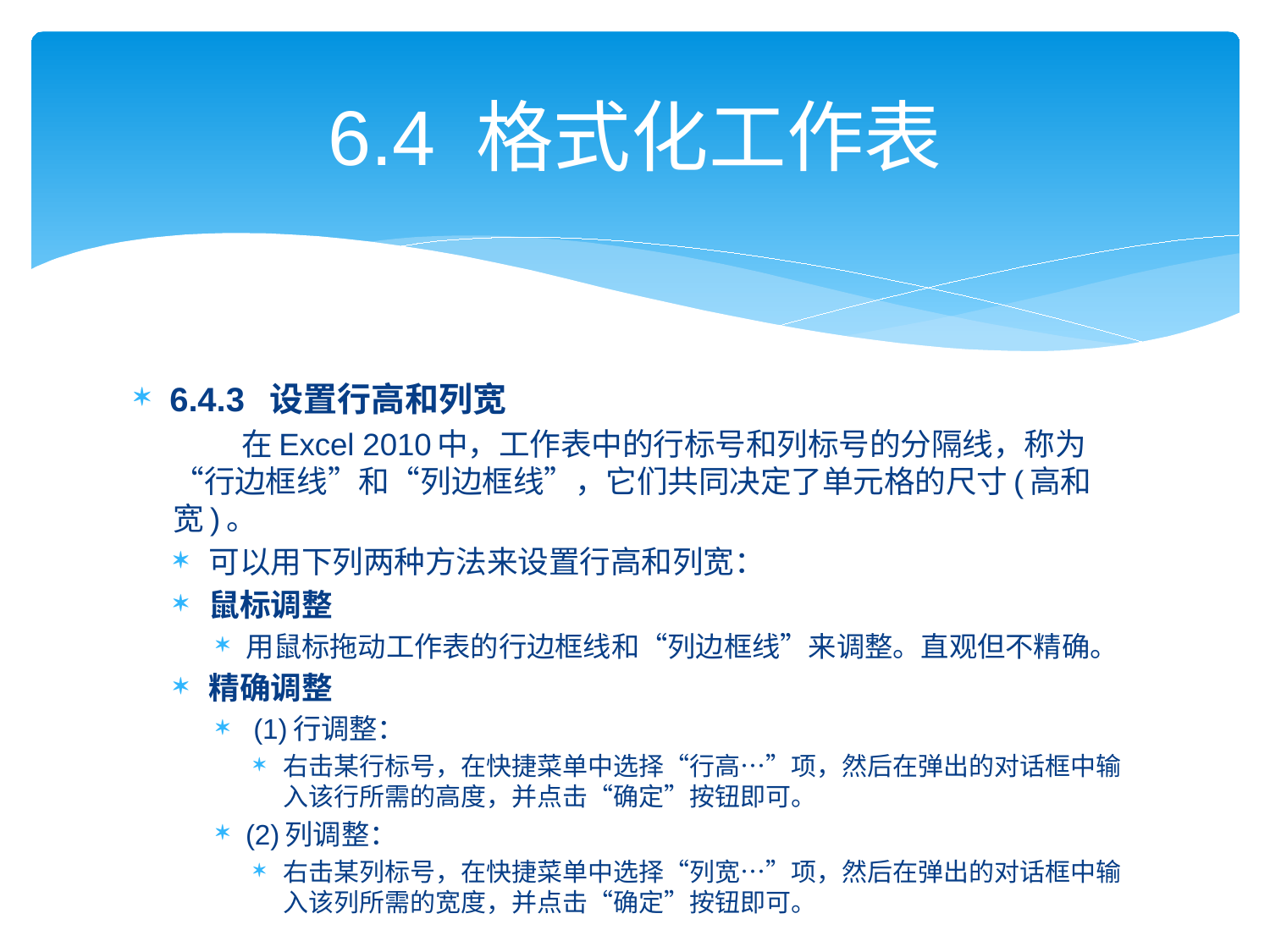

# 6.4 格式化工作表
6.4.3  设置行高和列宽
         在Excel 2010中，工作表中的行标号和列标号的分隔线，称为“行边框线”和“列边框线”，它们共同决定了单元格的尺寸(高和宽)。
可以用下列两种方法来设置行高和列宽：
鼠标调整
用鼠标拖动工作表的行边框线和“列边框线”来调整。直观但不精确。
精确调整
 (1)行调整：
右击某行标号，在快捷菜单中选择“行高…”项，然后在弹出的对话框中输入该行所需的高度，并点击“确定”按钮即可。
(2)列调整：
右击某列标号，在快捷菜单中选择“列宽…”项，然后在弹出的对话框中输入该列所需的宽度，并点击“确定”按钮即可。